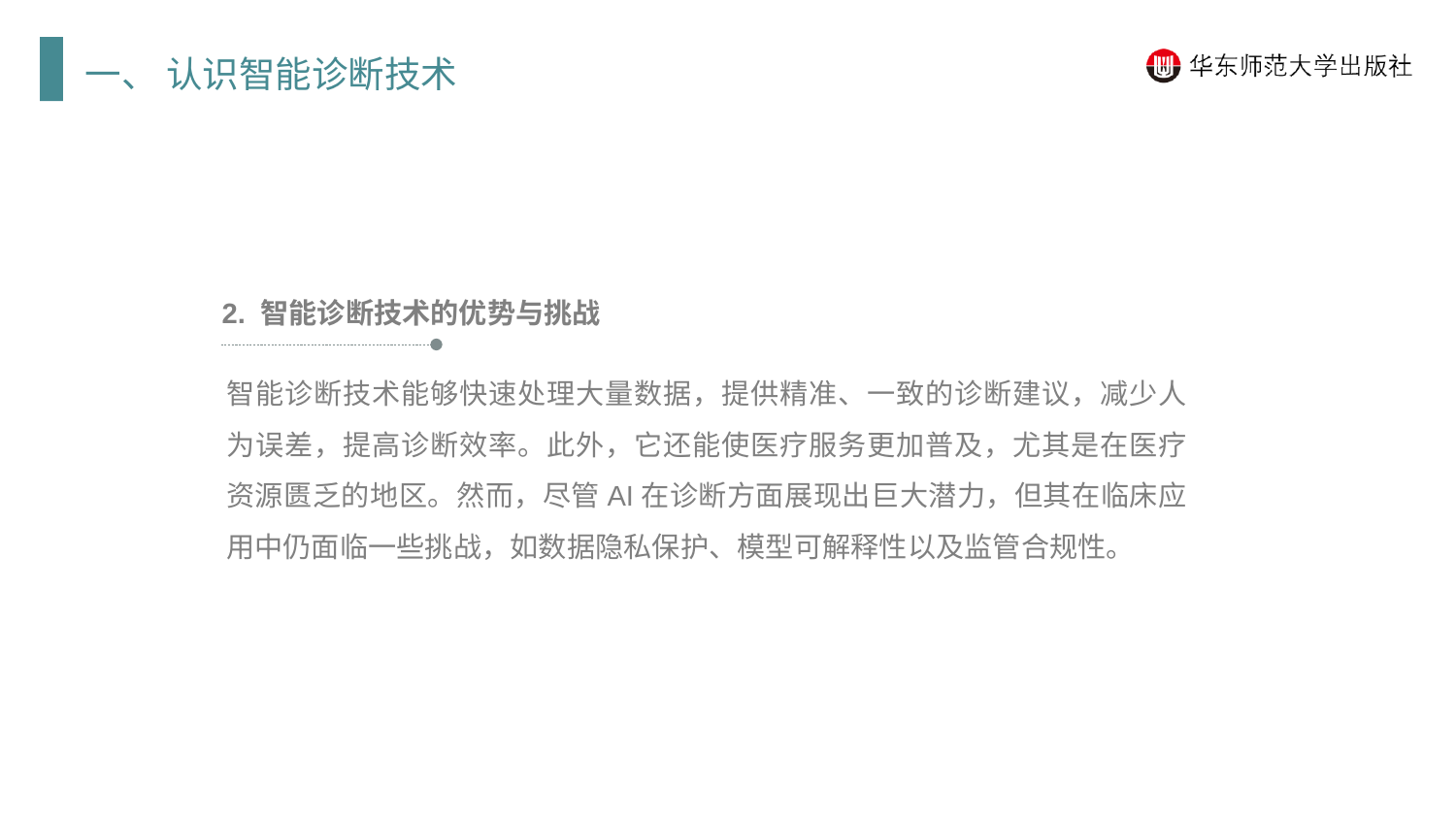

一、 认识智能诊断技术
2. 智能诊断技术的优势与挑战
智能诊断技术能够快速处理大量数据，提供精准、一致的诊断建议，减少人为误差，提高诊断效率。此外，它还能使医疗服务更加普及，尤其是在医疗资源匮乏的地区。然而，尽管AI在诊断方面展现出巨大潜力，但其在临床应用中仍面临一些挑战，如数据隐私保护、模型可解释性以及监管合规性。